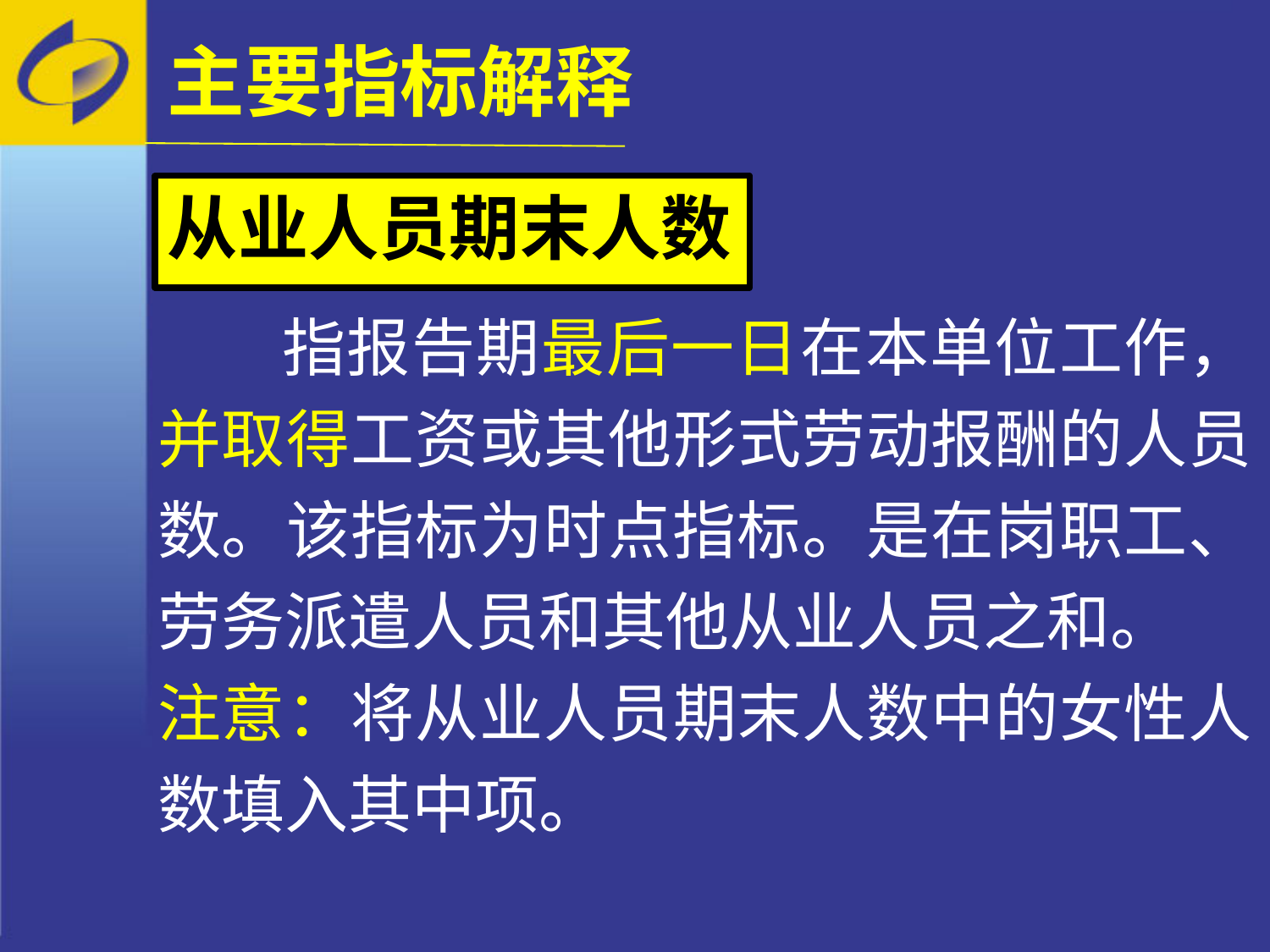

主要指标解释
从业人员期末人数
       指报告期最后一日在本单位工作，并取得工资或其他形式劳动报酬的人员数。该指标为时点指标。是在岗职工、劳务派遣人员和其他从业人员之和。
注意：将从业人员期末人数中的女性人数填入其中项。